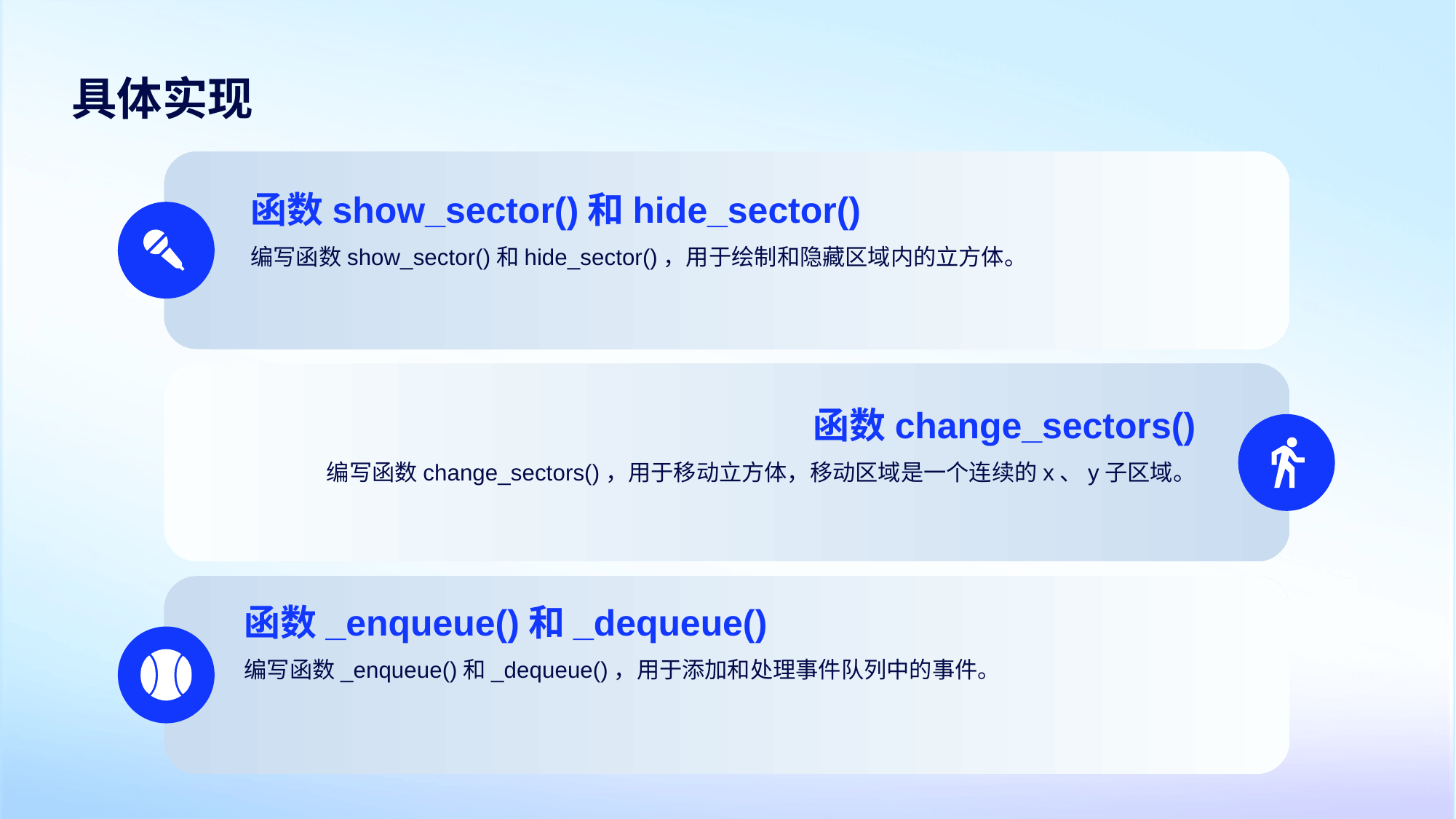

具体实现

函数show_sector()和hide_sector()

编写函数show_sector()和hide_sector()，用于绘制和隐藏区域内的立方体。

函数change_sectors()

编写函数change_sectors()，用于移动立方体，移动区域是一个连续的x、y子区域。

函数_enqueue()和_dequeue()

编写函数_enqueue()和_dequeue()，用于添加和处理事件队列中的事件。